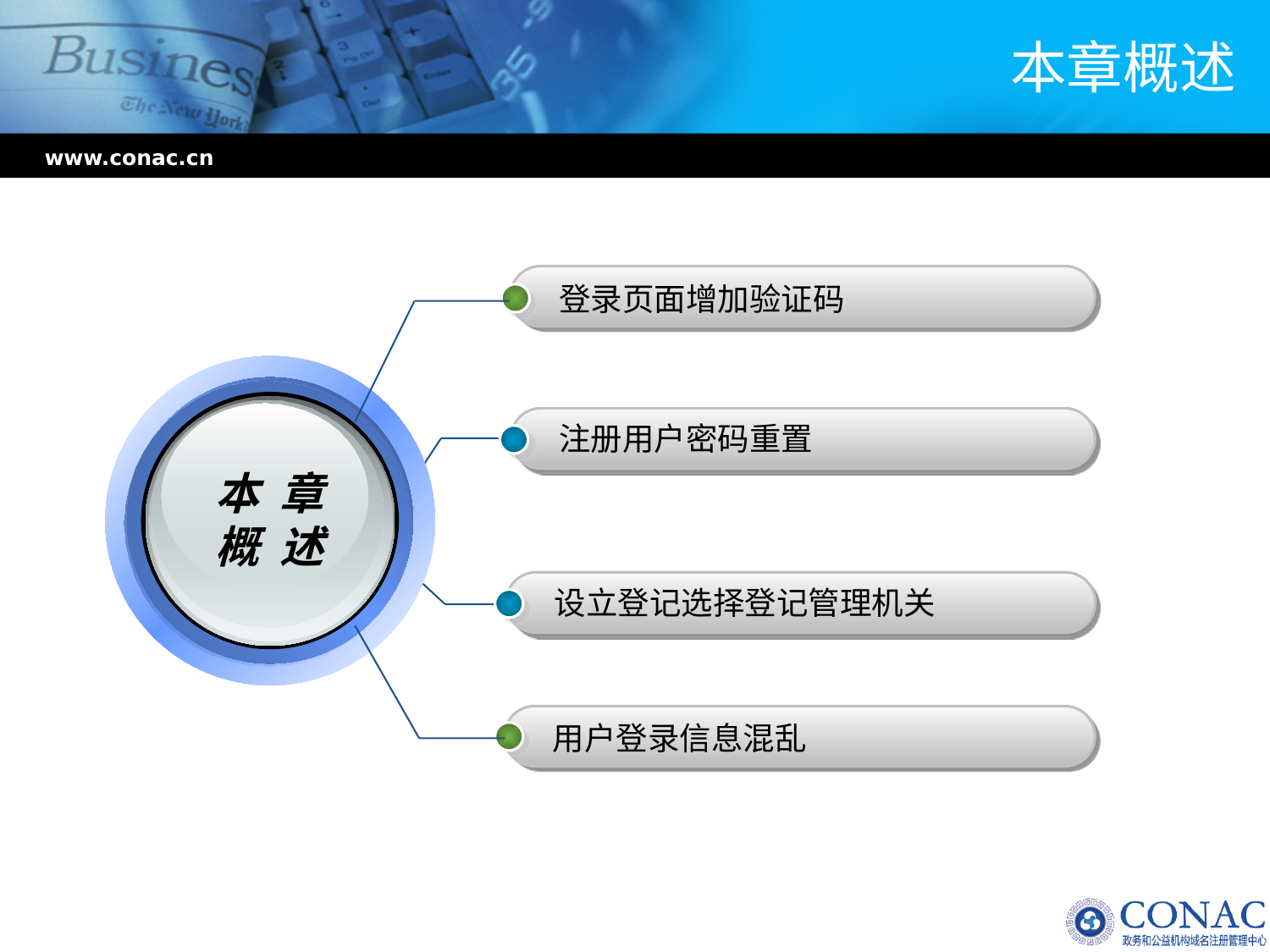

# 本章概述
www.conac.cn

登录页面增加验证码

本  章
概  述

注册用户密码重置

设立登记选择登记管理机关

用户登录信息混乱